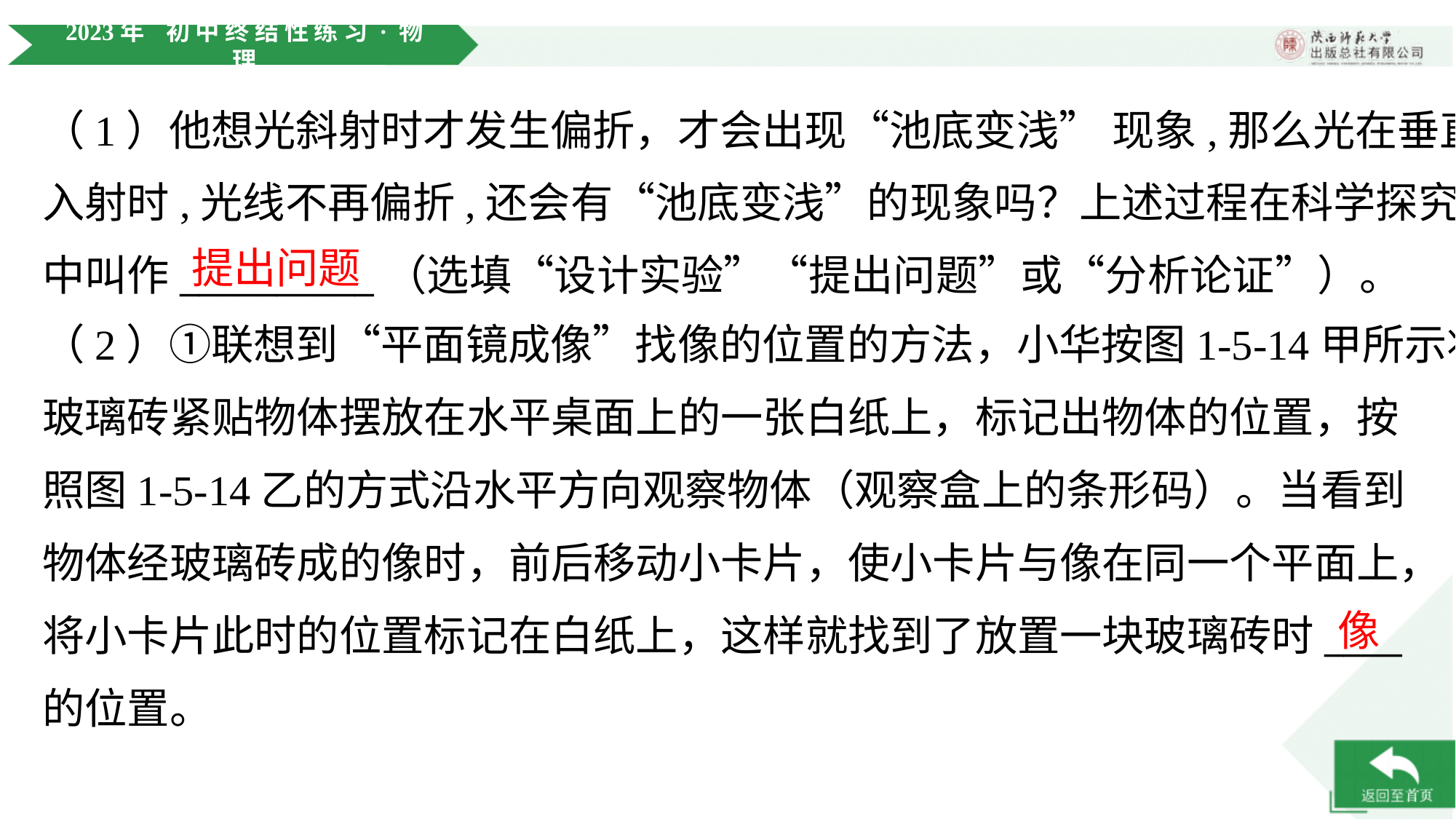

（1）他想光斜射时才发生偏折，才会出现“池底变浅” 现象,那么光在垂直
入射时,光线不再偏折,还会有“池底变浅”的现象吗？上述过程在科学探究
中叫作__________（选填“设计实验”“提出问题”或“分析论证”）。
提出问题
（2）①联想到“平面镜成像”找像的位置的方法，小华按图1-5-14甲所示将
玻璃砖紧贴物体摆放在水平桌面上的一张白纸上，标记出物体的位置，按
照图1-5-14乙的方式沿水平方向观察物体（观察盒上的条形码）。当看到
物体经玻璃砖成的像时，前后移动小卡片，使小卡片与像在同一个平面上，
将小卡片此时的位置标记在白纸上，这样就找到了放置一块玻璃砖时____
的位置。
像